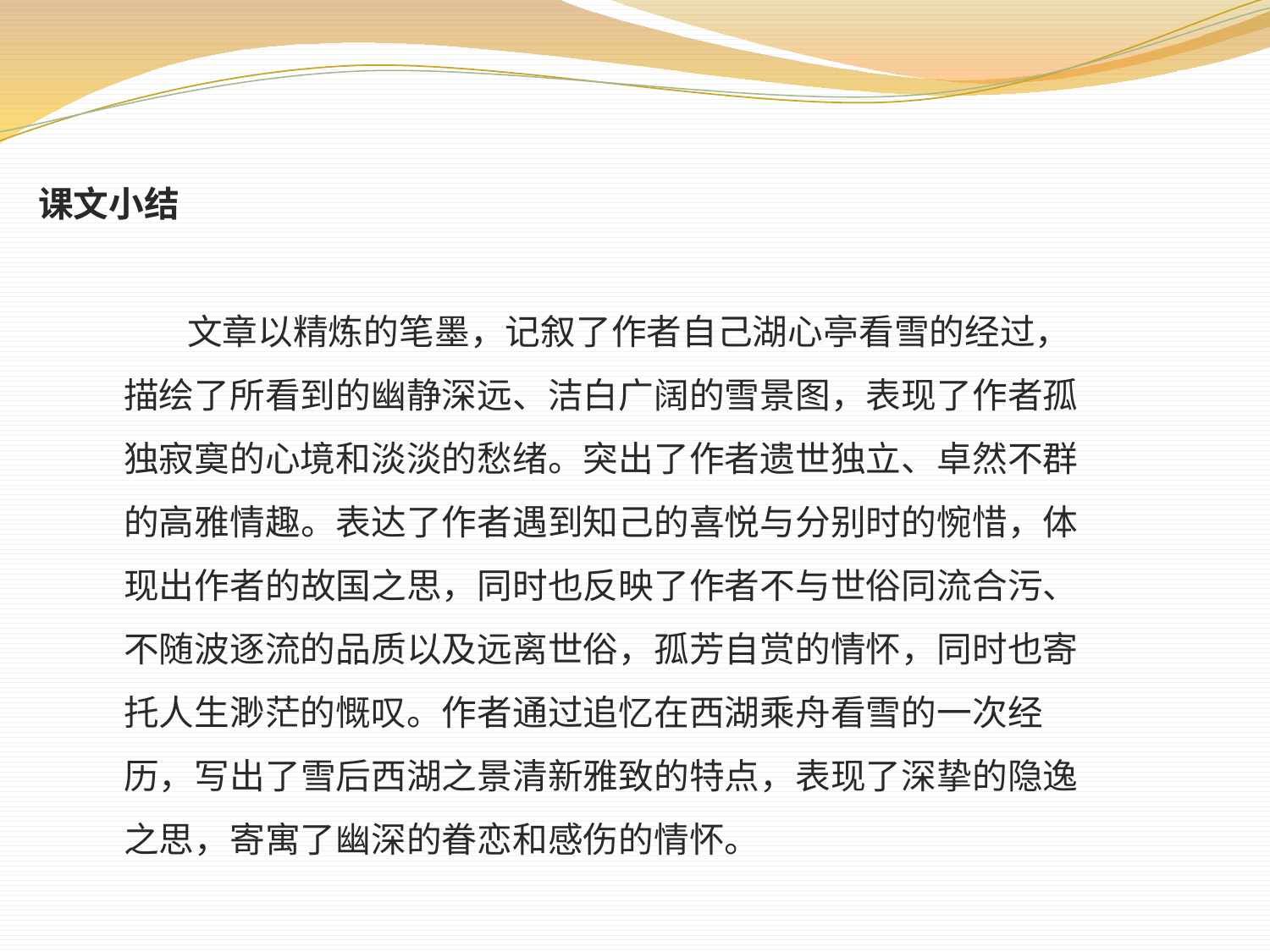

课文小结
       文章以精炼的笔墨，记叙了作者自己湖心亭看雪的经过，描绘了所看到的幽静深远、洁白广阔的雪景图，表现了作者孤独寂寞的心境和淡淡的愁绪。突出了作者遗世独立、卓然不群的高雅情趣。表达了作者遇到知己的喜悦与分别时的惋惜，体现出作者的故国之思，同时也反映了作者不与世俗同流合污、不随波逐流的品质以及远离世俗，孤芳自赏的情怀，同时也寄托人生渺茫的慨叹。作者通过追忆在西湖乘舟看雪的一次经历，写出了雪后西湖之景清新雅致的特点，表现了深挚的隐逸之思，寄寓了幽深的眷恋和感伤的情怀。